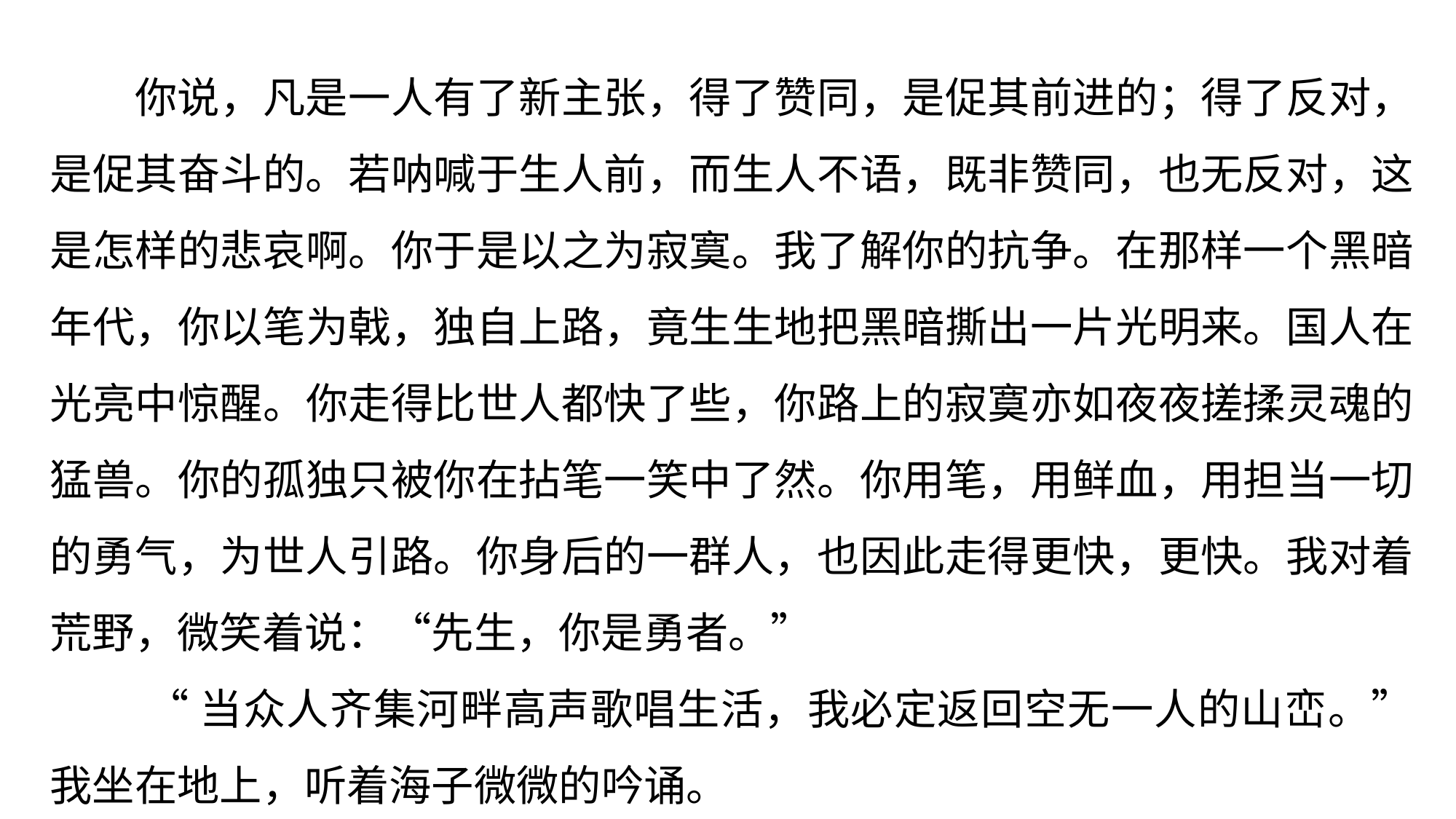

你说，凡是一人有了新主张，得了赞同，是促其前进的；得了反对，是促其奋斗的。若呐喊于生人前，而生人不语，既非赞同，也无反对，这是怎样的悲哀啊。你于是以之为寂寞。我了解你的抗争。在那样一个黑暗年代，你以笔为戟，独自上路，竟生生地把黑暗撕出一片光明来。国人在光亮中惊醒。你走得比世人都快了些，你路上的寂寞亦如夜夜搓揉灵魂的猛兽。你的孤独只被你在拈笔一笑中了然。你用笔，用鲜血，用担当一切的勇气，为世人引路。你身后的一群人，也因此走得更快，更快。我对着荒野，微笑着说：“先生，你是勇者。”
 “当众人齐集河畔高声歌唱生活，我必定返回空无一人的山峦。”我坐在地上，听着海子微微的吟诵。